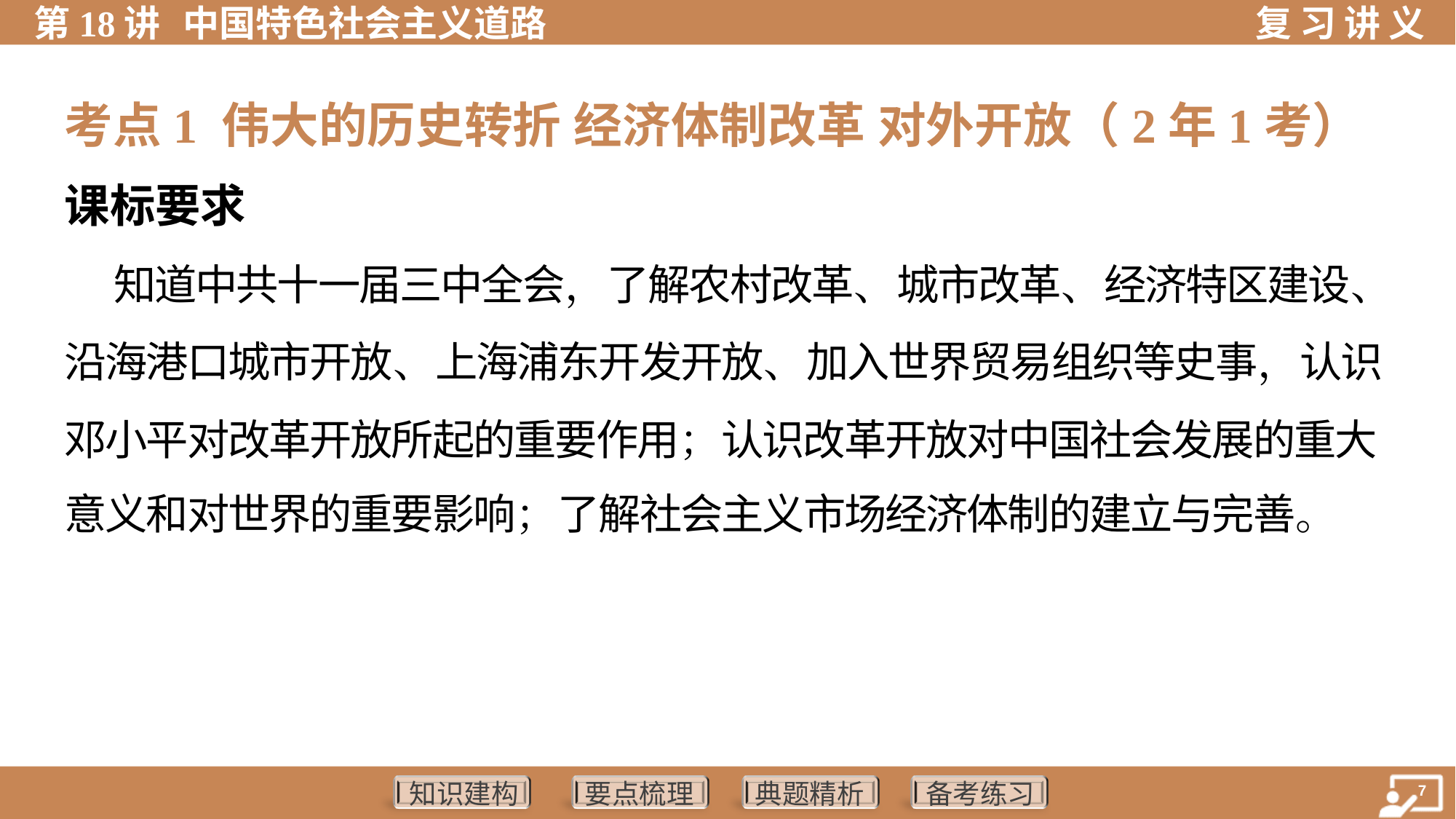

考点1 伟大的历史转折 经济体制改革 对外开放（2年1考）
课标要求
    知道中共十一届三中全会，了解农村改革、城市改革、经济特区建设、
沿海港口城市开放、上海浦东开发开放、加入世界贸易组织等史事，认识
邓小平对改革开放所起的重要作用；认识改革开放对中国社会发展的重大
意义和对世界的重要影响；了解社会主义市场经济体制的建立与完善。